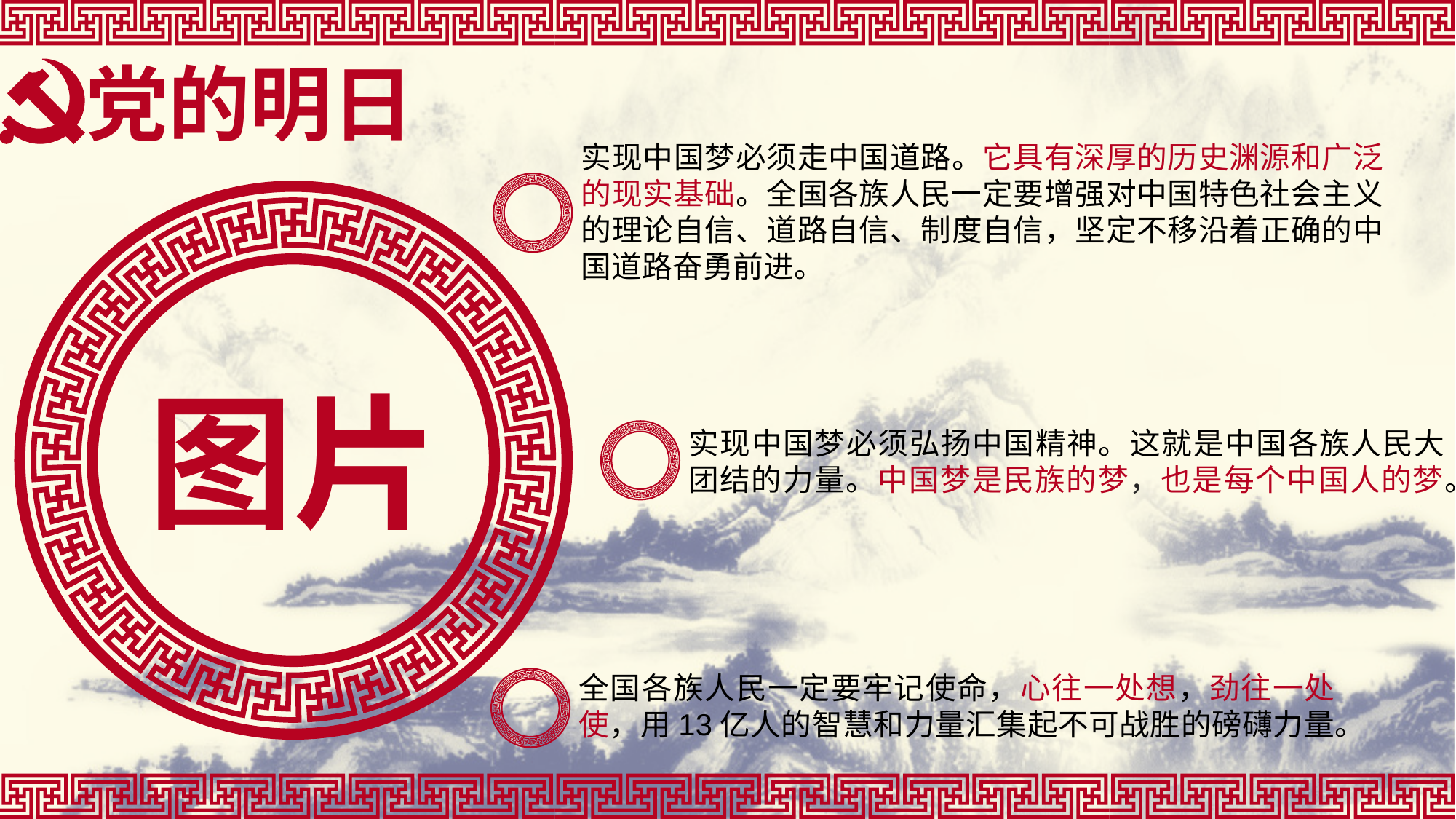

党的明日

实现中国梦必须走中国道路。它具有深厚的历史渊源和广泛的现实基础。全国各族人民一定要增强对中国特色社会主义的理论自信、道路自信、制度自信，坚定不移沿着正确的中国道路奋勇前进。

图片
实现中国梦必须弘扬中国精神。这就是中国各族人民大团结的力量。中国梦是民族的梦，也是每个中国人的梦。

全国各族人民一定要牢记使命，心往一处想，劲往一处使，用13亿人的智慧和力量汇集起不可战胜的磅礴力量。